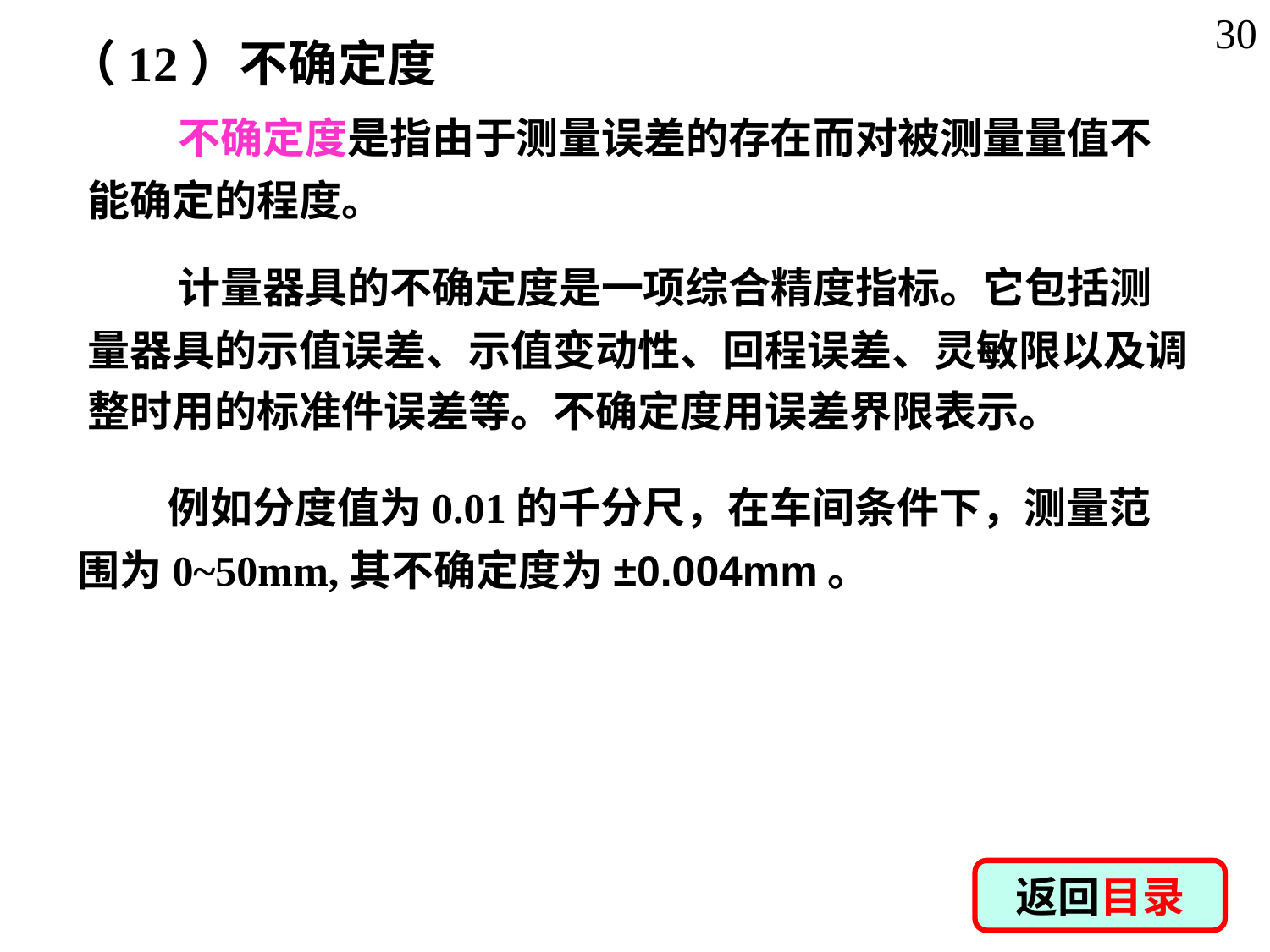

30
（12）不确定度
       不确定度是指由于测量误差的存在而对被测量量值不能确定的程度。
       计量器具的不确定度是一项综合精度指标。它包括测量器具的示值误差、示值变动性、回程误差、灵敏限以及调整时用的标准件误差等。不确定度用误差界限表示。
       例如分度值为0.01的千分尺，在车间条件下，测量范围为0~50mm,其不确定度为±0.004mm。
返回目录